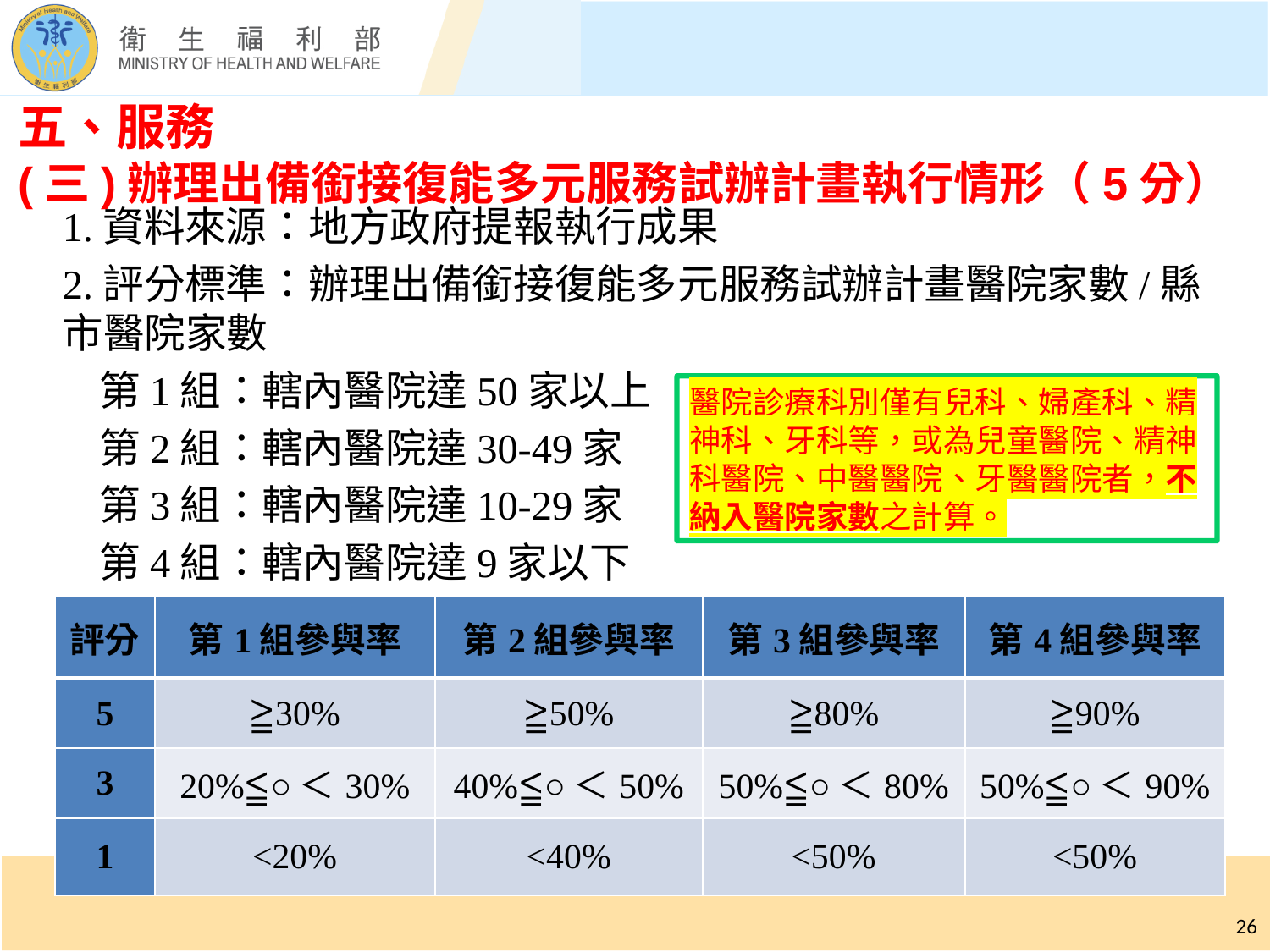

# 五、服務 (三)辦理出備銜接復能多元服務試辦計畫執行情形（5分）
1.資料來源：地方政府提報執行成果
2.評分標準：辦理出備銜接復能多元服務試辦計畫醫院家數/縣   市醫院家數
   第1組：轄內醫院達50家以上
   第2組：轄內醫院達30-49家
   第3組：轄內醫院達10-29家
   第4組：轄內醫院達9家以下

醫院診療科別僅有兒科、婦產科、精神科、牙科等，或為兒童醫院、精神科醫院、中醫醫院、牙醫醫院者，不納入醫院家數之計算。
| 評分 | 第1組參與率 | 第2組參與率 | 第3組參與率 | 第4組參與率 |
| --- | --- | --- | --- | --- |
| 5 | ≧30% | ≧50% | ≧80% | ≧90% |
| 3 | 20%≦○＜30% | 40%≦○＜50% | 50%≦○＜80% | 50%≦○＜90% |
| 1 | <20% | <40% | <50% | <50% |
26